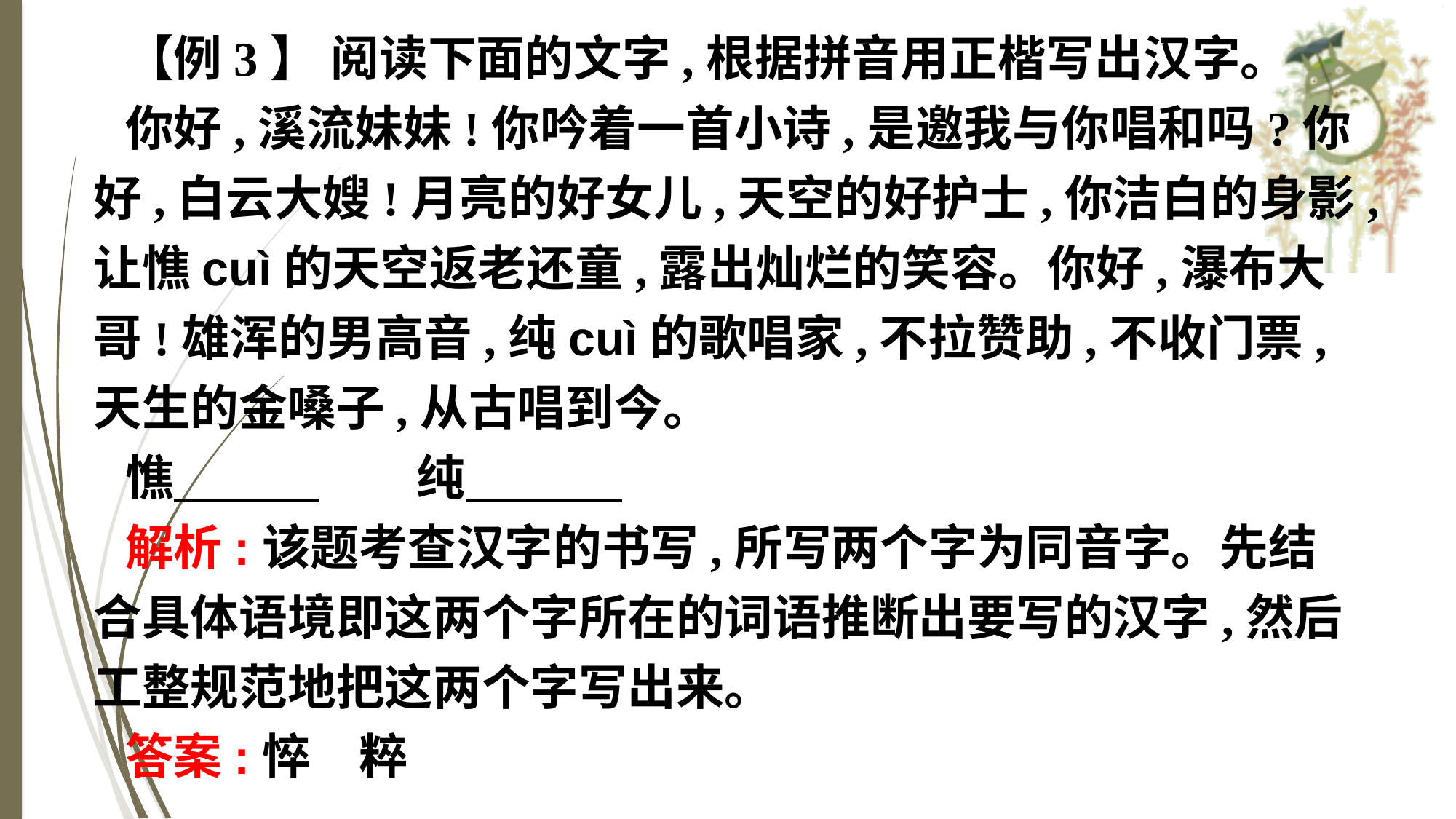

【例3】 阅读下面的文字,根据拼音用正楷写出汉字。
你好,溪流妹妹!你吟着一首小诗,是邀我与你唱和吗?你好,白云大嫂!月亮的好女儿,天空的好护士,你洁白的身影,让憔cuì的天空返老还童,露出灿烂的笑容。你好,瀑布大哥!雄浑的男高音,纯cuì的歌唱家,不拉赞助,不收门票,天生的金嗓子,从古唱到今。
憔　　　　　纯
解析:该题考查汉字的书写,所写两个字为同音字。先结合具体语境即这两个字所在的词语推断出要写的汉字,然后工整规范地把这两个字写出来。
答案:悴　粹